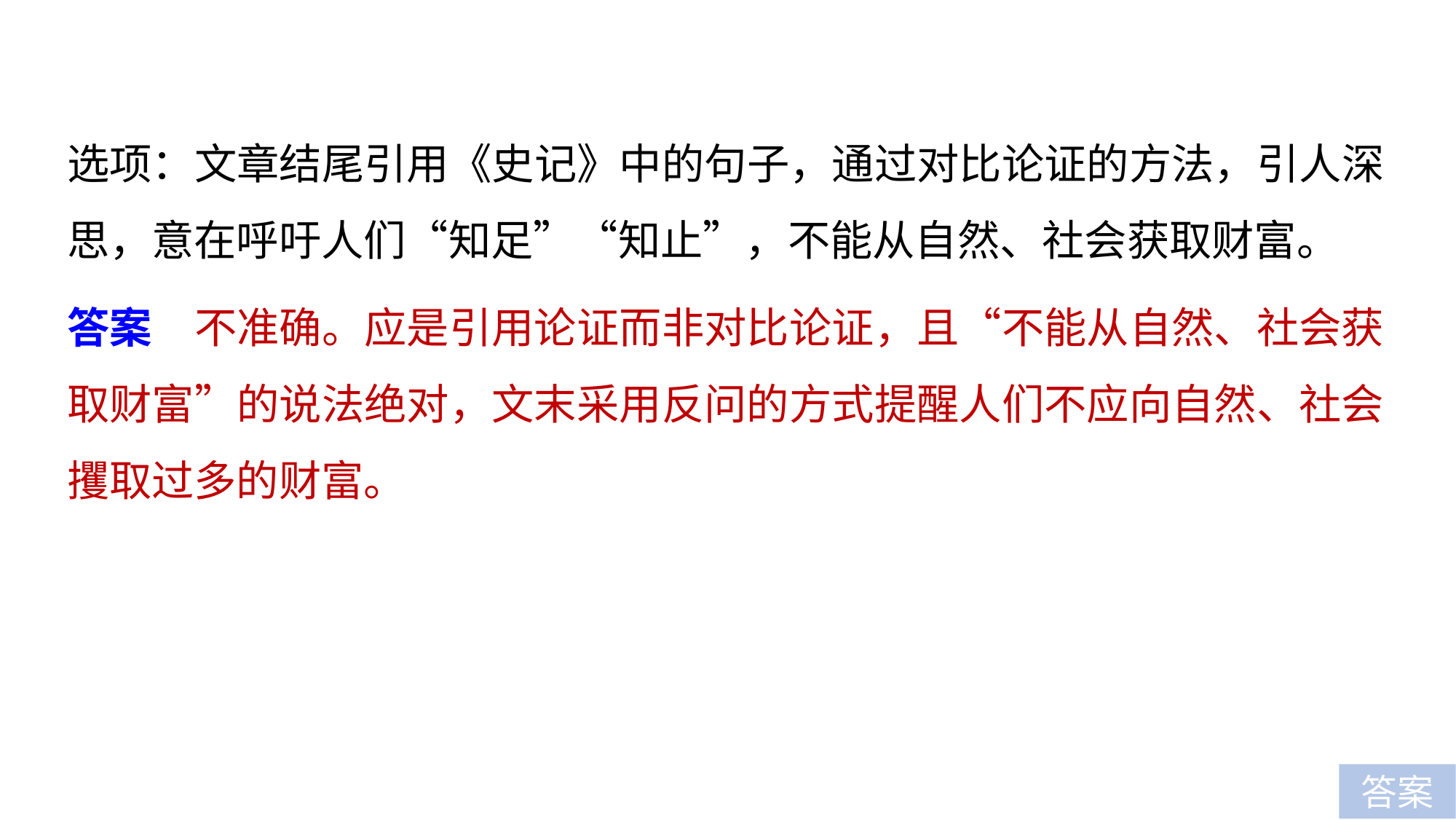

选项：文章结尾引用《史记》中的句子，通过对比论证的方法，引人深思，意在呼吁人们“知足”“知止”，不能从自然、社会获取财富。
答案　不准确。应是引用论证而非对比论证，且“不能从自然、社会获取财富”的说法绝对，文末采用反问的方式提醒人们不应向自然、社会攫取过多的财富。
答案